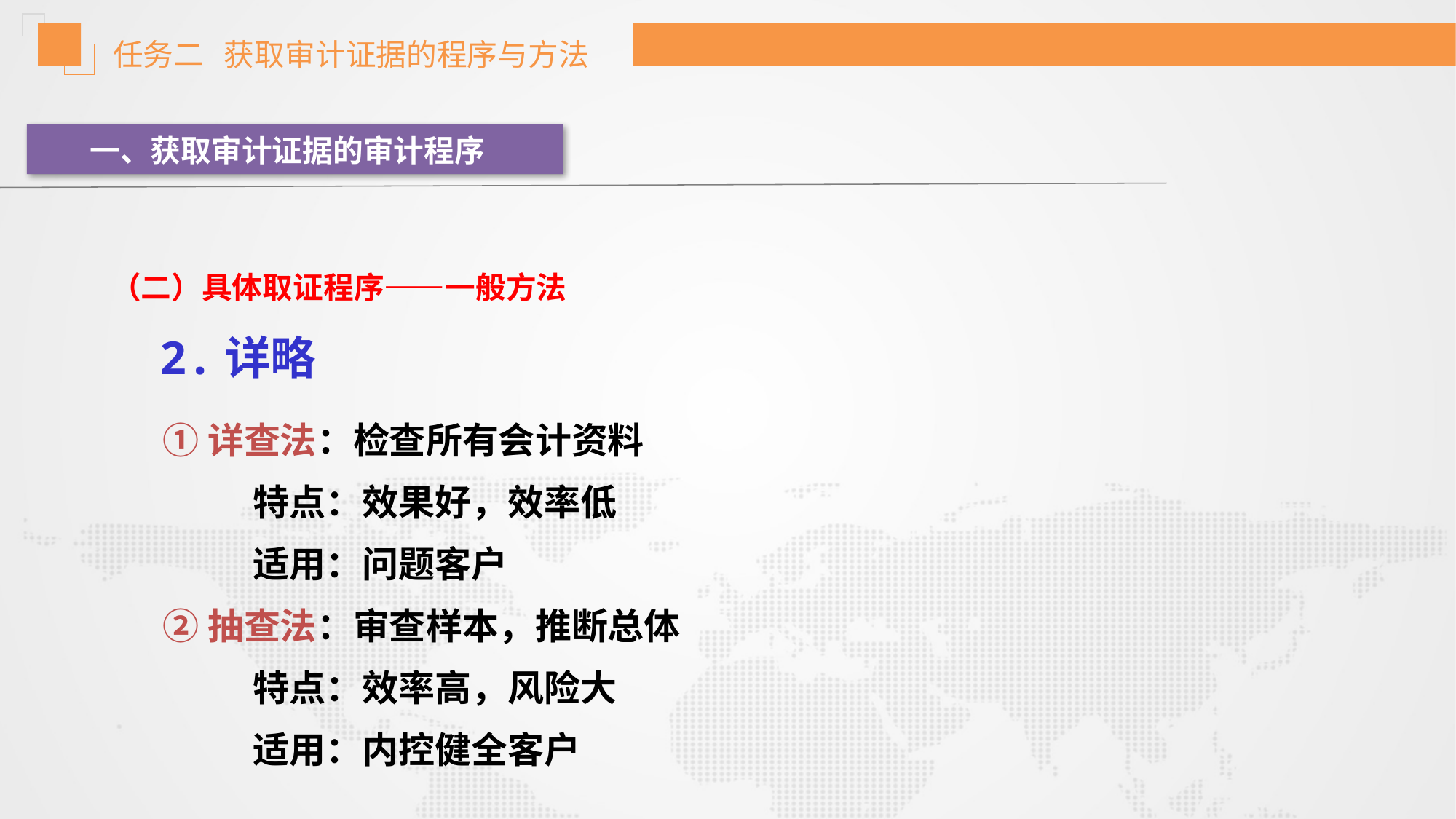

任务二   获取审计证据的程序与方法

一、获取审计证据的审计程序

（二）具体取证程序——一般方法
2.详略
①详查法：检查所有会计资料
          特点：效果好，效率低
          适用：问题客户
②抽查法：审查样本，推断总体
          特点：效率高，风险大
          适用：内控健全客户